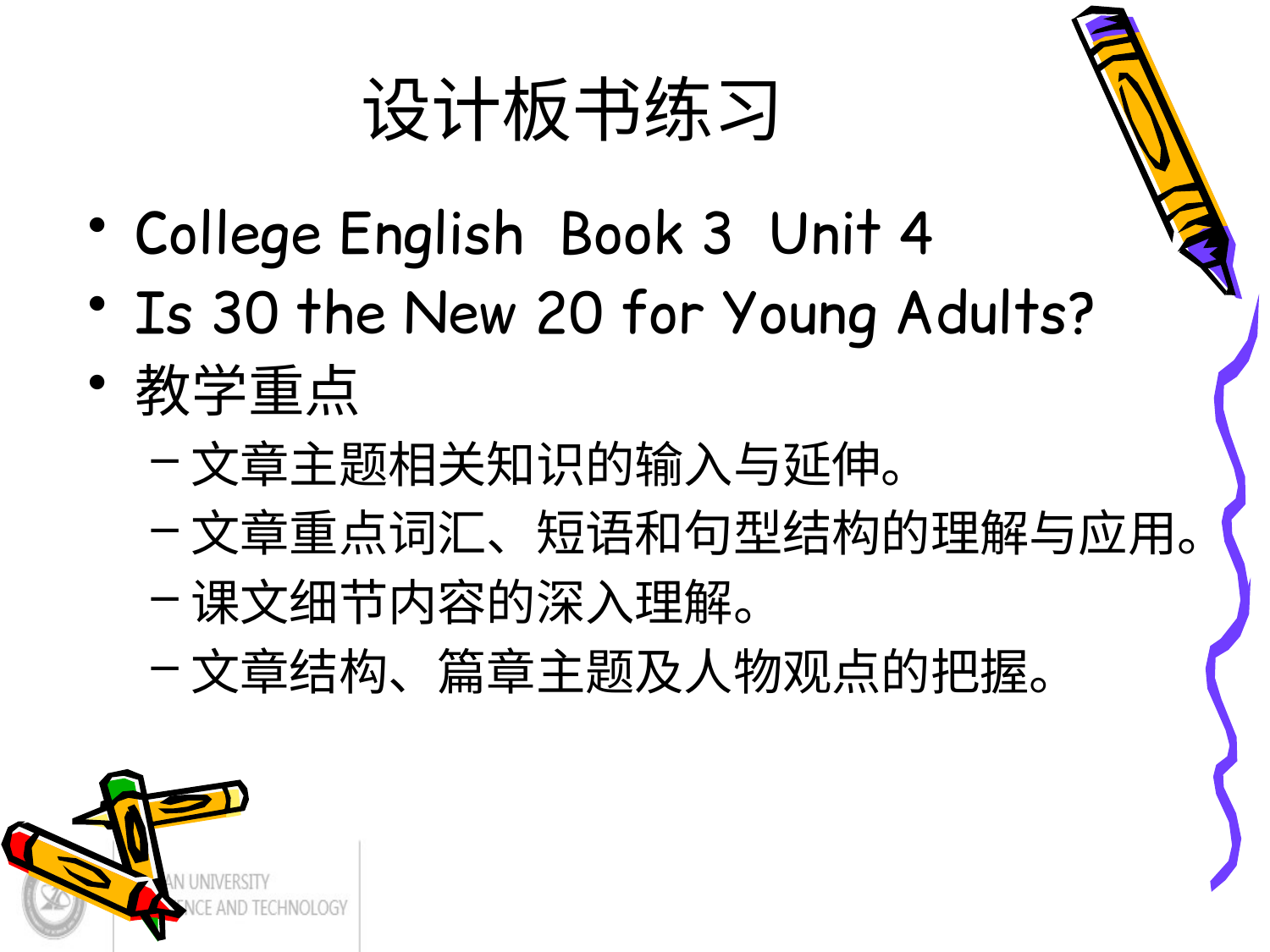

# 设计板书练习
College English  Book 3  Unit 4
Is 30 the New 20 for Young Adults?
教学重点
文章主题相关知识的输入与延伸。
文章重点词汇、短语和句型结构的理解与应用。
课文细节内容的深入理解。
文章结构、篇章主题及人物观点的把握。